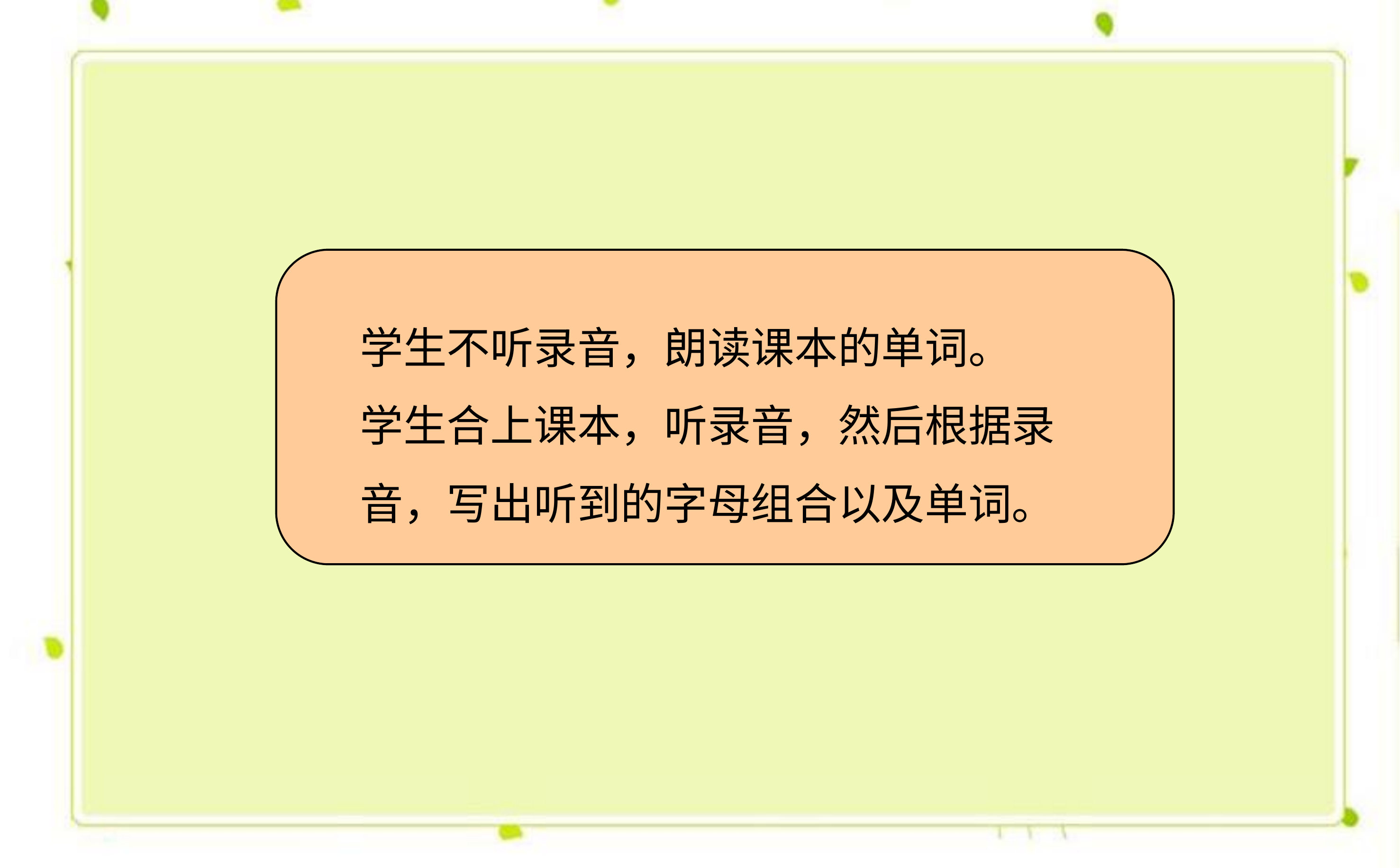

学生不听录音，朗读课本的单词。
学生合上课本，听录音，然后根据录音，写出听到的字母组合以及单词。